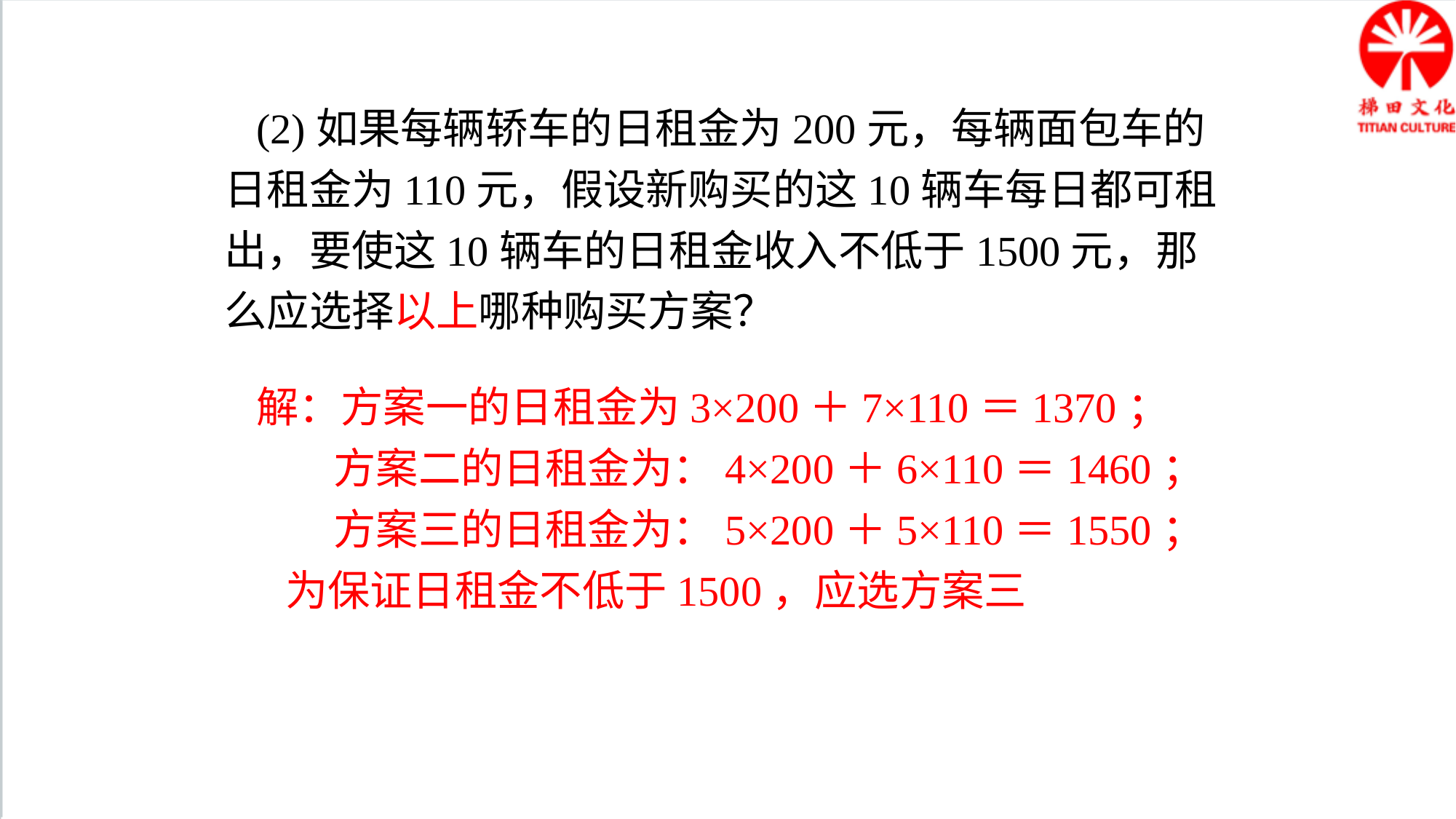

(2)如果每辆轿车的日租金为200元，每辆面包车的日租金为110元，假设新购买的这10辆车每日都可租出，要使这10辆车的日租金收入不低于1500元，那么应选择以上哪种购买方案？
解：方案一的日租金为3×200＋7×110＝1370；
	方案二的日租金为：4×200＋6×110＝1460；
	方案三的日租金为：5×200＋5×110＝1550；
  为保证日租金不低于1500，应选方案三